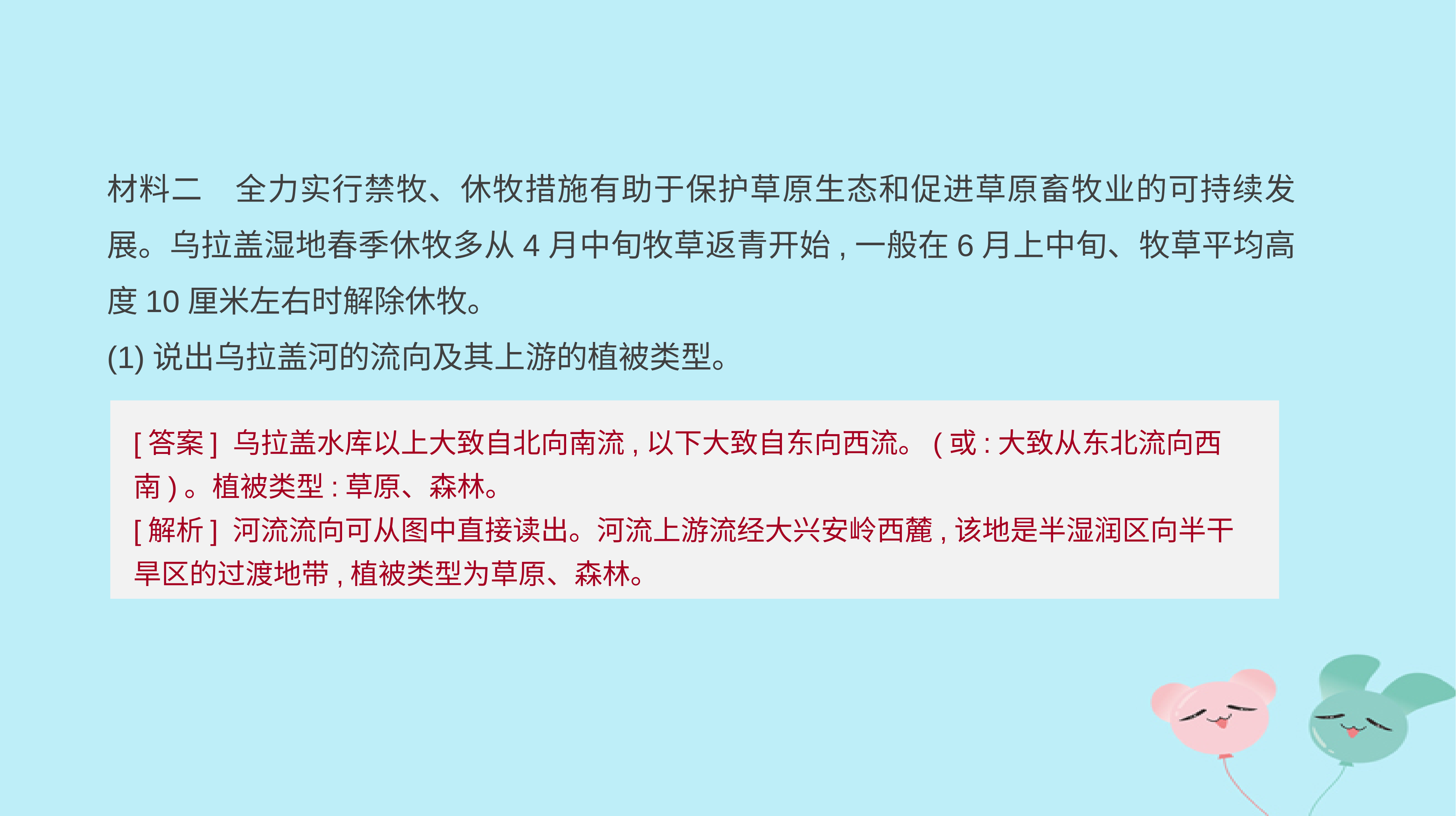

材料二　全力实行禁牧、休牧措施有助于保护草原生态和促进草原畜牧业的可持续发展。乌拉盖湿地春季休牧多从4月中旬牧草返青开始,一般在6月上中旬、牧草平均高度10厘米左右时解除休牧。
(1)说出乌拉盖河的流向及其上游的植被类型。

[答案] 乌拉盖水库以上大致自北向南流,以下大致自东向西流。(或:大致从东北流向西南)。植被类型:草原、森林。
[解析] 河流流向可从图中直接读出。河流上游流经大兴安岭西麓,该地是半湿润区向半干旱区的过渡地带,植被类型为草原、森林。